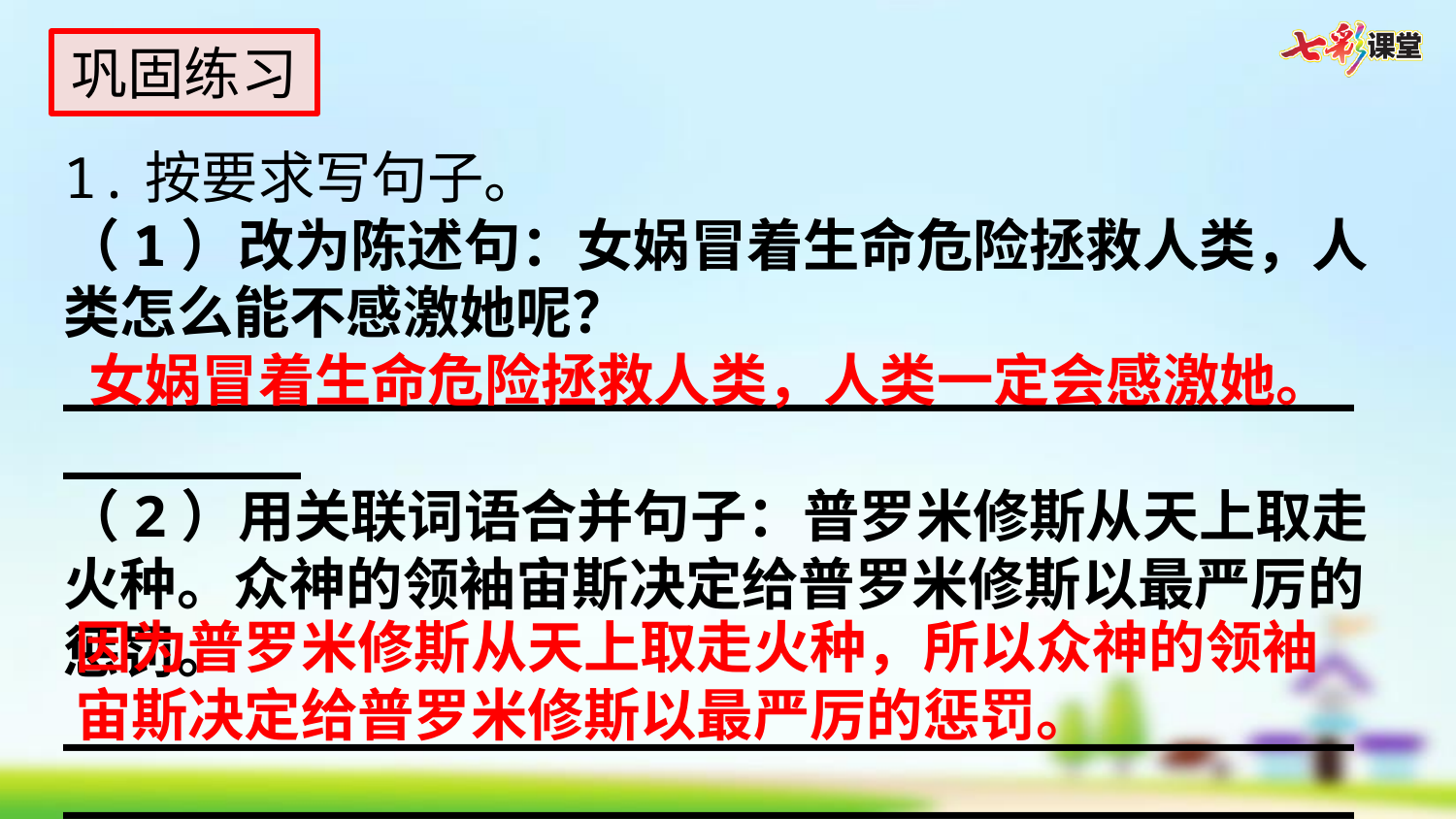

巩固练习
1.按要求写句子。
（1）改为陈述句：女娲冒着生命危险拯救人类，人类怎么能不感激她呢？
_____________________________________________
（2）用关联词语合并句子：普罗米修斯从天上取走火种。众神的领袖宙斯决定给普罗米修斯以最严厉的惩罚。
__________________________________________________________________________________________
女娲冒着生命危险拯救人类，人类一定会感激她。
因为普罗米修斯从天上取走火种，所以众神的领袖宙斯决定给普罗米修斯以最严厉的惩罚。